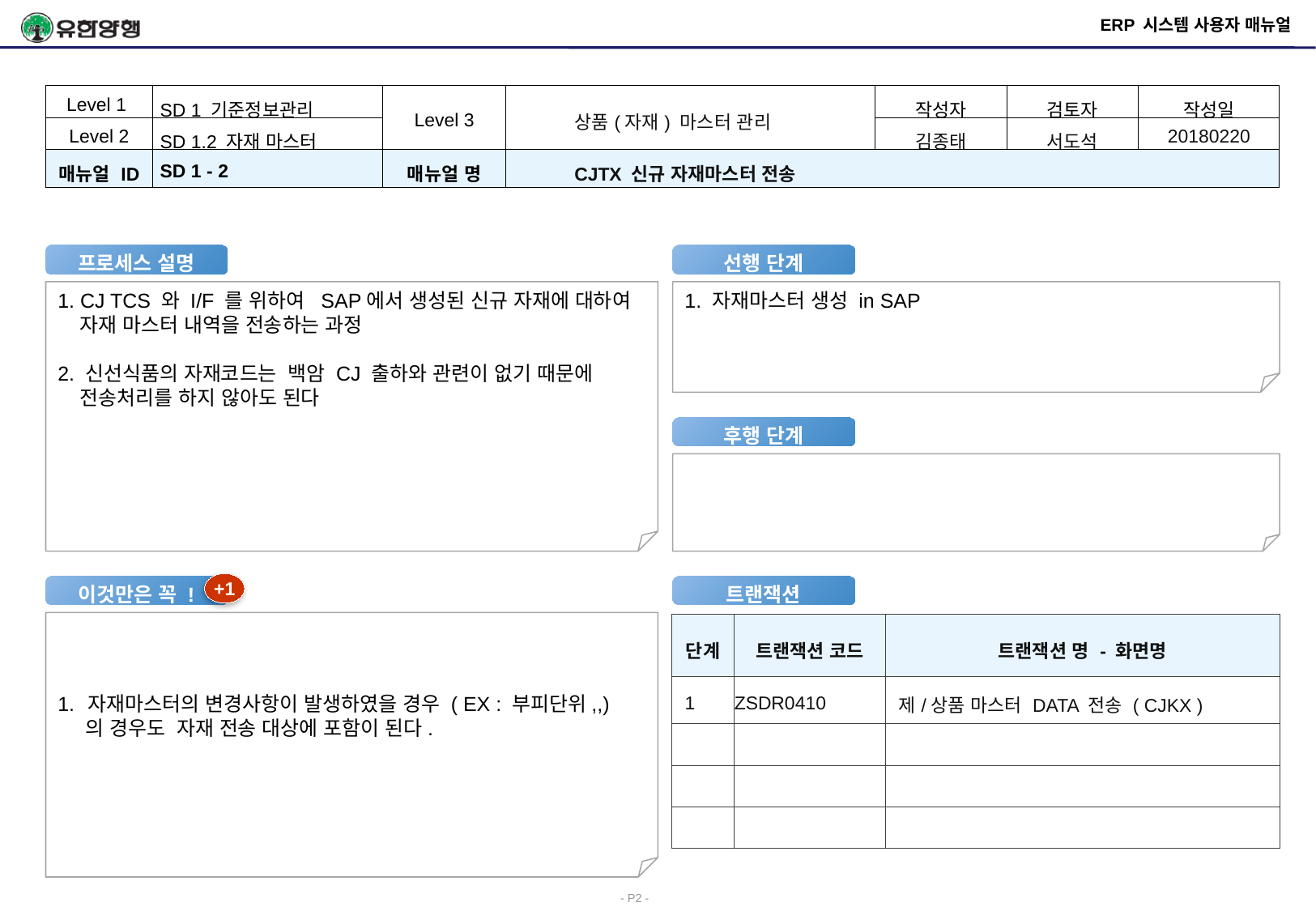

# ERP 시스템 사용자 매뉴얼
| Level 1 | SD 1 기준정보관리 | Level 3 | 상품(자재) 마스터 관리 | 작성자 | 검토자 | 작성일 |
| --- | --- | --- | --- | --- | --- | --- |
| Level 2 | SD 1.2 자재 마스터 |  |  | 김종태 | 서도석 | 20180220 |
| 매뉴얼 ID | SD 1 - 2 | 매뉴얼 명 | CJTX 신규 자재마스터 전송 |  |  |  |
프로세스 설명
선행 단계
1. CJ TCS 와 I/F 를 위하여  SAP에서 생성된 신규 자재에 대하여
   자재 마스터 내역을 전송하는 과정

2. 신선식품의 자재코드는  백암 CJ 출하와 관련이 없기 때문에
   전송처리를 하지 않아도 된다
1. 자재마스터 생성 in SAP
후행 단계

+1
이것만은 꼭 !
트랜잭션

자재마스터의 변경사항이 발생하였을 경우 ( EX : 부피단위,,)
    의 경우도  자재 전송 대상에 포함이 된다.
| 단계 | 트랜잭션 코드 | 트랜잭션 명 - 화면명 |
| --- | --- | --- |
| 1 | ZSDR0410 | 제/상품 마스터 DATA 전송 ( CJKX ) |
|  |  |  |
|  |  |  |
|  |  |  |